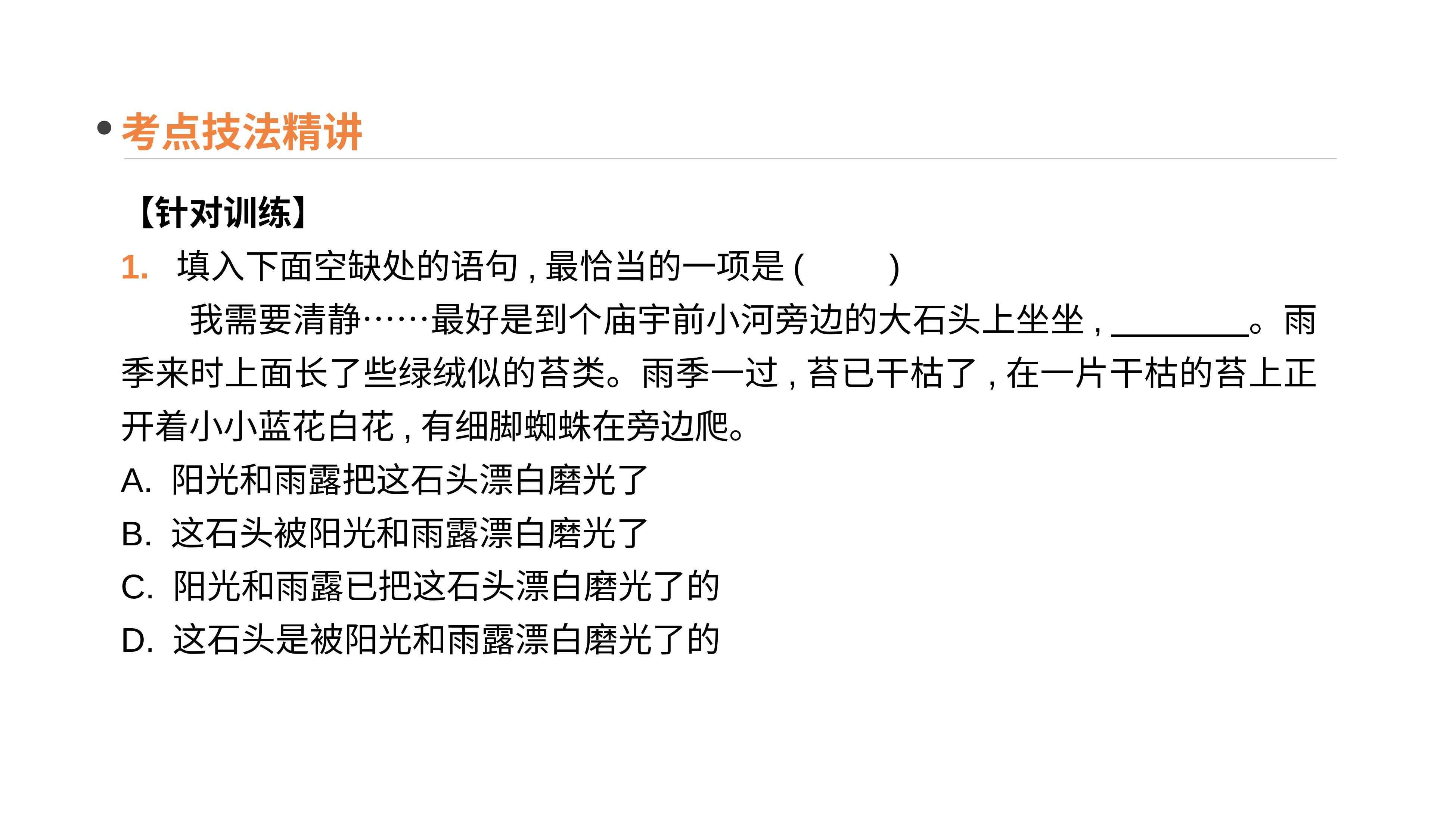

考点技法精讲

【针对训练】
1.  填入下面空缺处的语句,最恰当的一项是(　　)
　　我需要清静……最好是到个庙宇前小河旁边的大石头上坐坐,　　　　。雨季来时上面长了些绿绒似的苔类。雨季一过,苔已干枯了,在一片干枯的苔上正开着小小蓝花白花,有细脚蜘蛛在旁边爬。
A. 阳光和雨露把这石头漂白磨光了
B. 这石头被阳光和雨露漂白磨光了
C. 阳光和雨露已把这石头漂白磨光了的
D. 这石头是被阳光和雨露漂白磨光了的